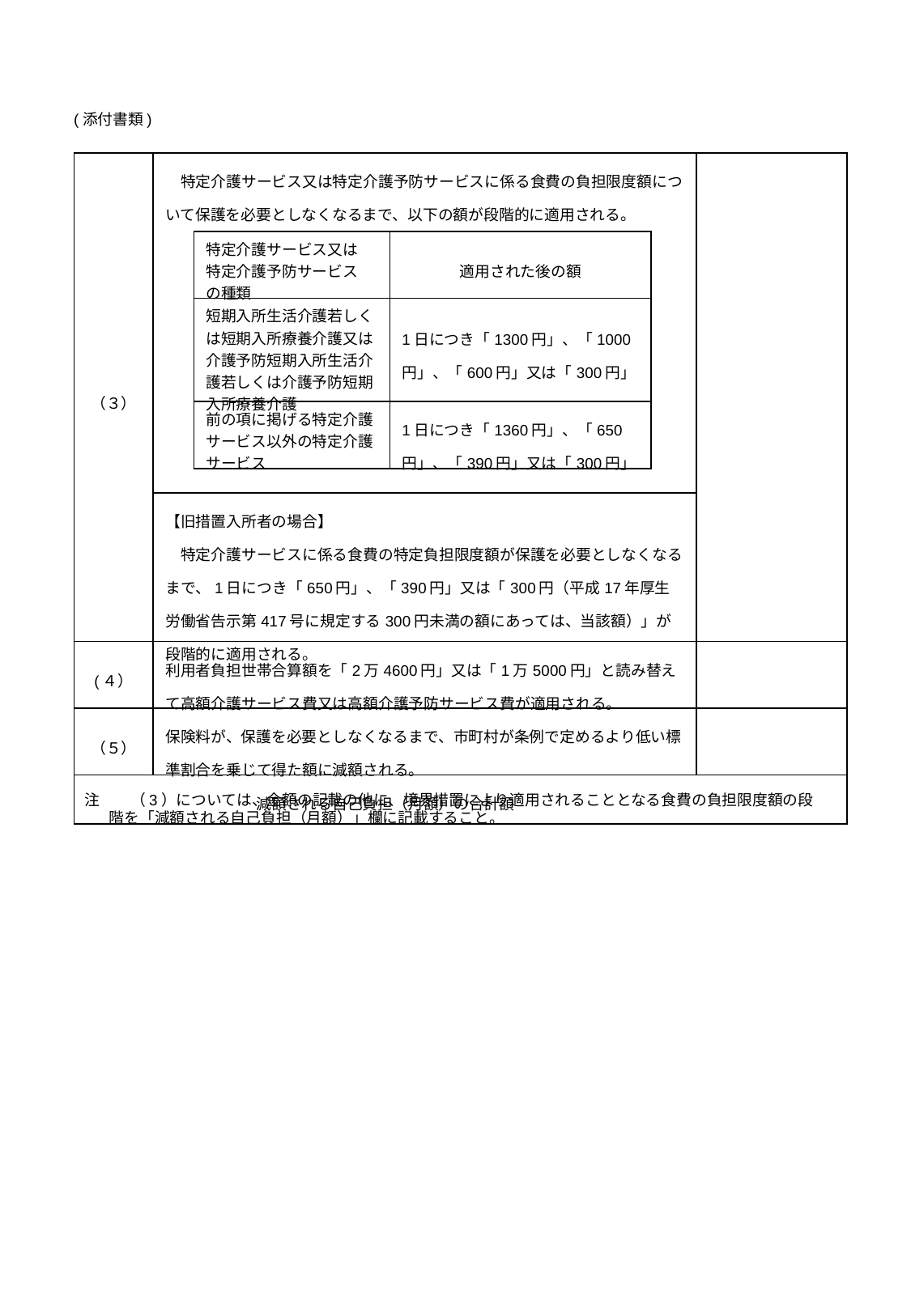

(添付書類)
| （３） | 特定介護サービス又は特定介護予防サービスに係る食費の負担限度額について保護を必要としなくなるまで、以下の額が段階的に適用される。 |  |
| --- | --- | --- |
|  | 【旧措置入所者の場合】 　特定介護サービスに係る食費の特定負担限度額が保護を必要としなくなるまで、1日につき「650円」、「390円」又は「300円（平成17年厚生労働省告示第417号に規定する300円未満の額にあっては、当該額）」が段階的に適用される。 |  |
| (４） | 利用者負担世帯合算額を「2万4600円」又は「1万5000円」と読み替えて高額介護サービス費又は高額介護予防サービス費が適用される。 |  |
| （５） | 保険料が、保護を必要としなくなるまで、市町村が条例で定めるより低い標準割合を乗じて得た額に減額される。 |  |
| 減額される自己負担（月額）の合計額 |  |  |
| 特定介護サービス又は 特定介護予防サービス の種類 | 適用された後の額 |
| --- | --- |
| 短期入所生活介護若しくは短期入所療養介護又は介護予防短期入所生活介護若しくは介護予防短期入所療養介護 | 1日につき「1300円」、「1000円」、「600円」又は「300円」 |
| 前の項に掲げる特定介護サービス以外の特定介護サービス | 1日につき「1360円」、「650円」、「390円」又は「300円」 |
注　　（3）については、金額の記載の他に、境界措置により適用されることとなる食費の負担限度額の段階を「減額される自己負担（月額）」欄に記載すること。